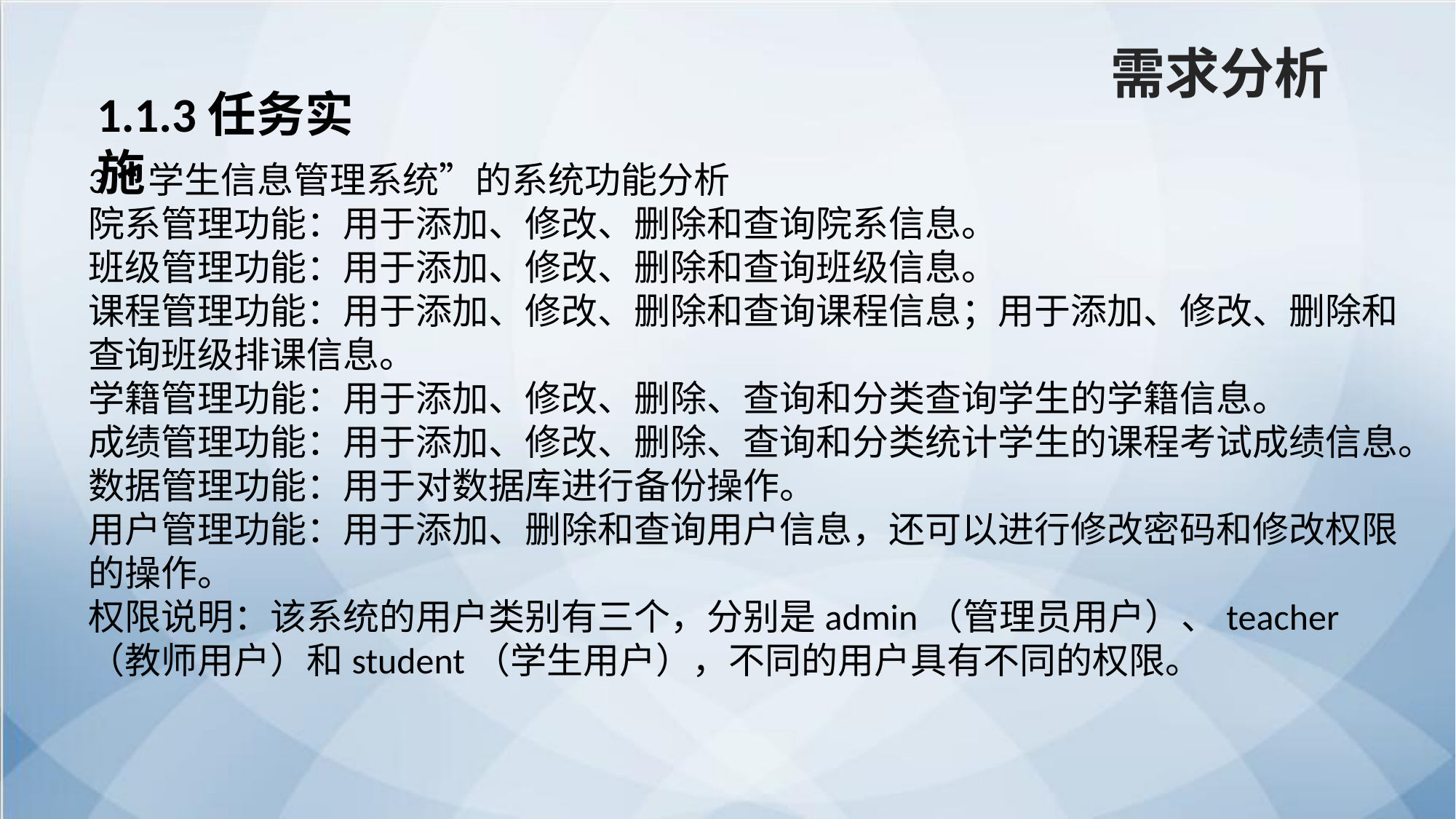

需求分析
1.1.3任务实施
3. “学生信息管理系统”的系统功能分析
院系管理功能：用于添加、修改、删除和查询院系信息。
班级管理功能：用于添加、修改、删除和查询班级信息。
课程管理功能：用于添加、修改、删除和查询课程信息；用于添加、修改、删除和查询班级排课信息。
学籍管理功能：用于添加、修改、删除、查询和分类查询学生的学籍信息。
成绩管理功能：用于添加、修改、删除、查询和分类统计学生的课程考试成绩信息。
数据管理功能：用于对数据库进行备份操作。
用户管理功能：用于添加、删除和查询用户信息，还可以进行修改密码和修改权限的操作。
权限说明：该系统的用户类别有三个，分别是admin（管理员用户）、teacher（教师用户）和student（学生用户），不同的用户具有不同的权限。